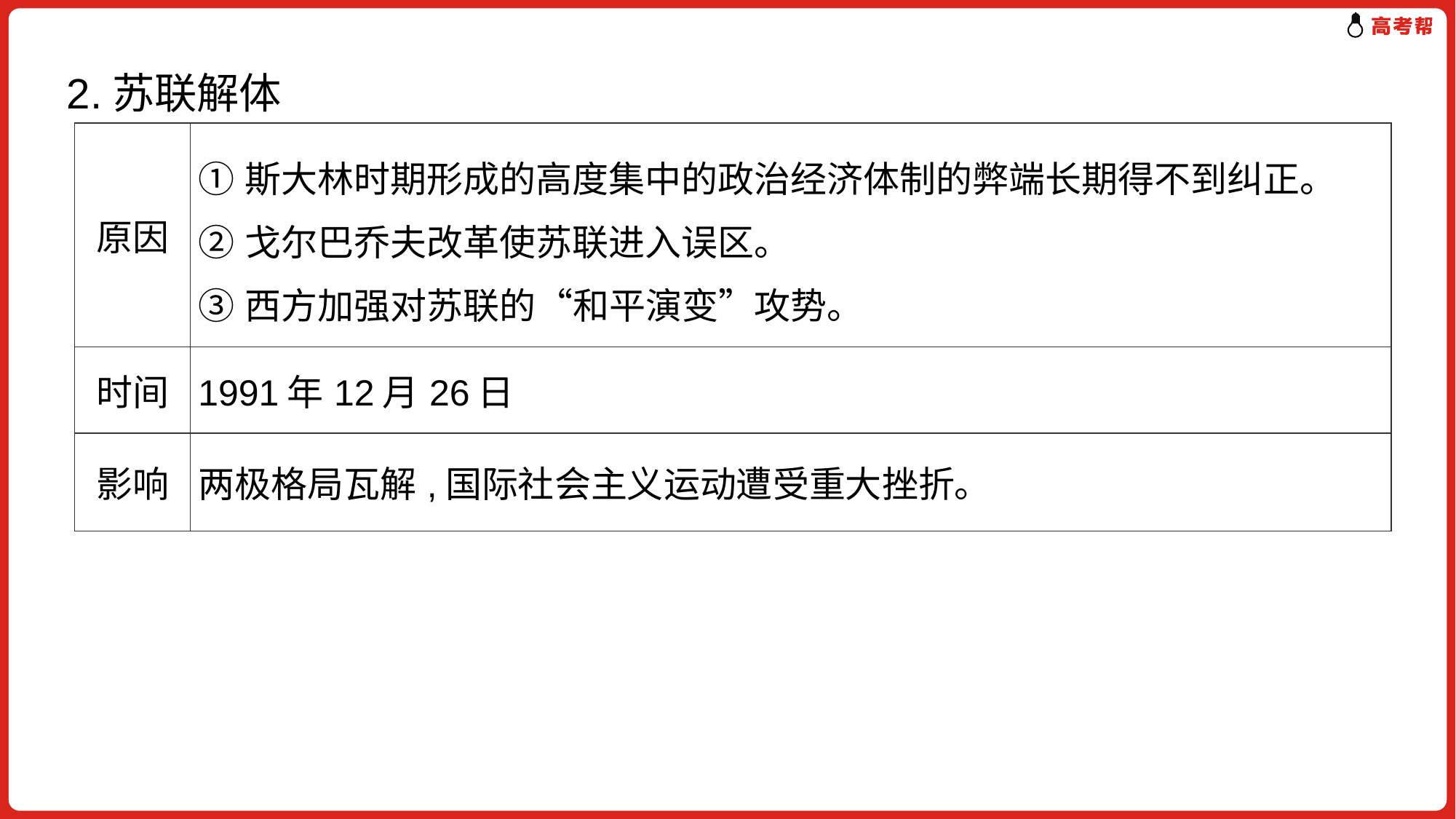

2.苏联解体
| 原因 | ①斯大林时期形成的高度集中的政治经济体制的弊端长期得不到纠正。 ②戈尔巴乔夫改革使苏联进入误区。 ③西方加强对苏联的“和平演变”攻势。 |
| --- | --- |
| 时间 | 1991年12月26日 |
| 影响 | 两极格局瓦解,国际社会主义运动遭受重大挫折。 |